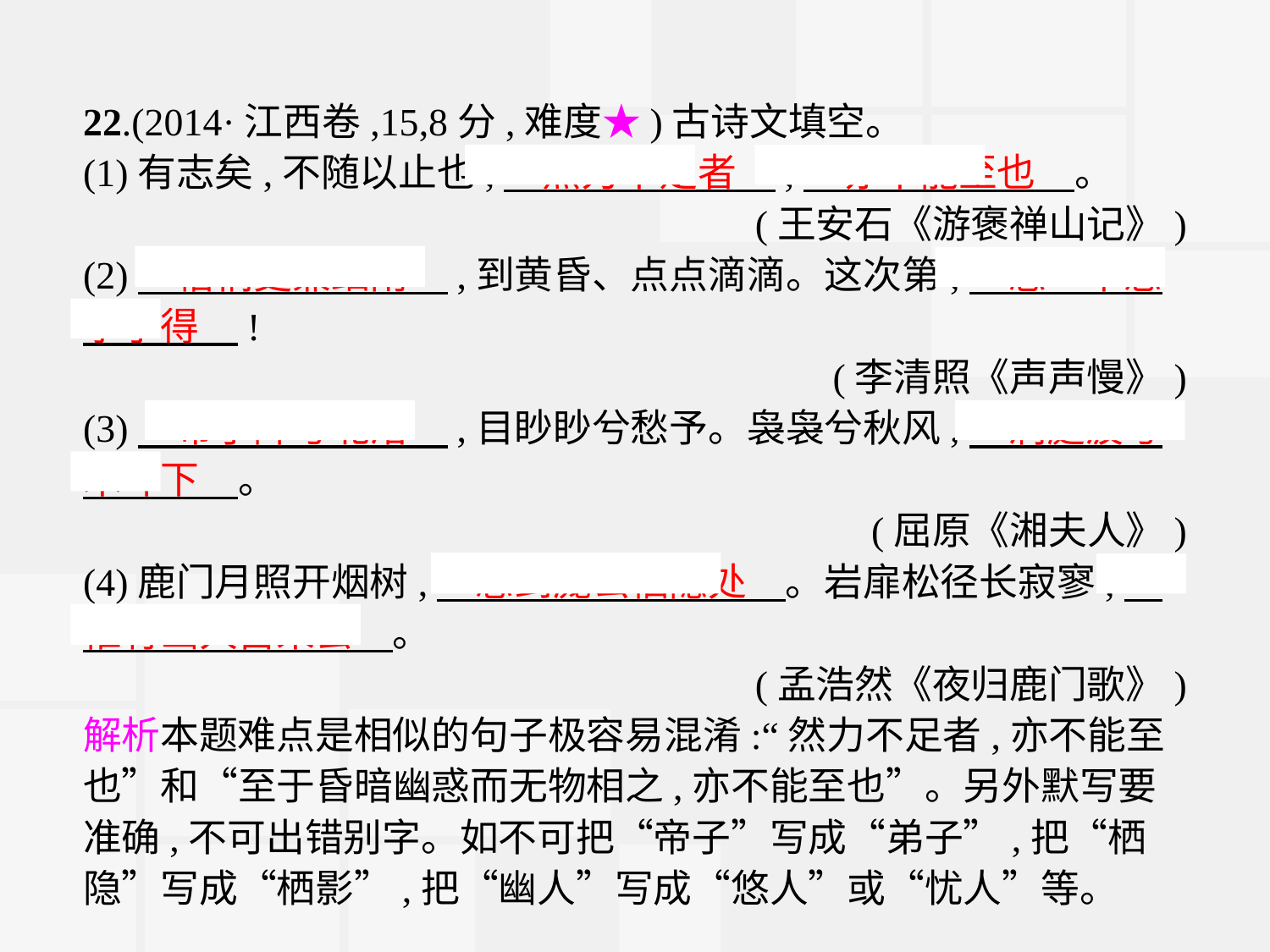

22.(2014·江西卷,15,8分,难度★)古诗文填空。
(1)有志矣,不随以止也,　然力不足者　,　亦不能至也　。
(王安石《游褒禅山记》)
(2)　梧桐更兼细雨　,到黄昏、点点滴滴。这次第,　怎一个愁字了得　!
(李清照《声声慢》)
(3)　帝子降兮北渚　,目眇眇兮愁予。袅袅兮秋风,　洞庭波兮木叶下　。
(屈原《湘夫人》)
(4)鹿门月照开烟树,　忽到庞公栖隐处　。岩扉松径长寂寥,　惟有幽人自来去　。
(孟浩然《夜归鹿门歌》)
解析本题难点是相似的句子极容易混淆:“然力不足者,亦不能至也”和“至于昏暗幽惑而无物相之,亦不能至也”。另外默写要准确,不可出错别字。如不可把“帝子”写成“弟子”,把“栖隐”写成“栖影”,把“幽人”写成“悠人”或“忧人”等。